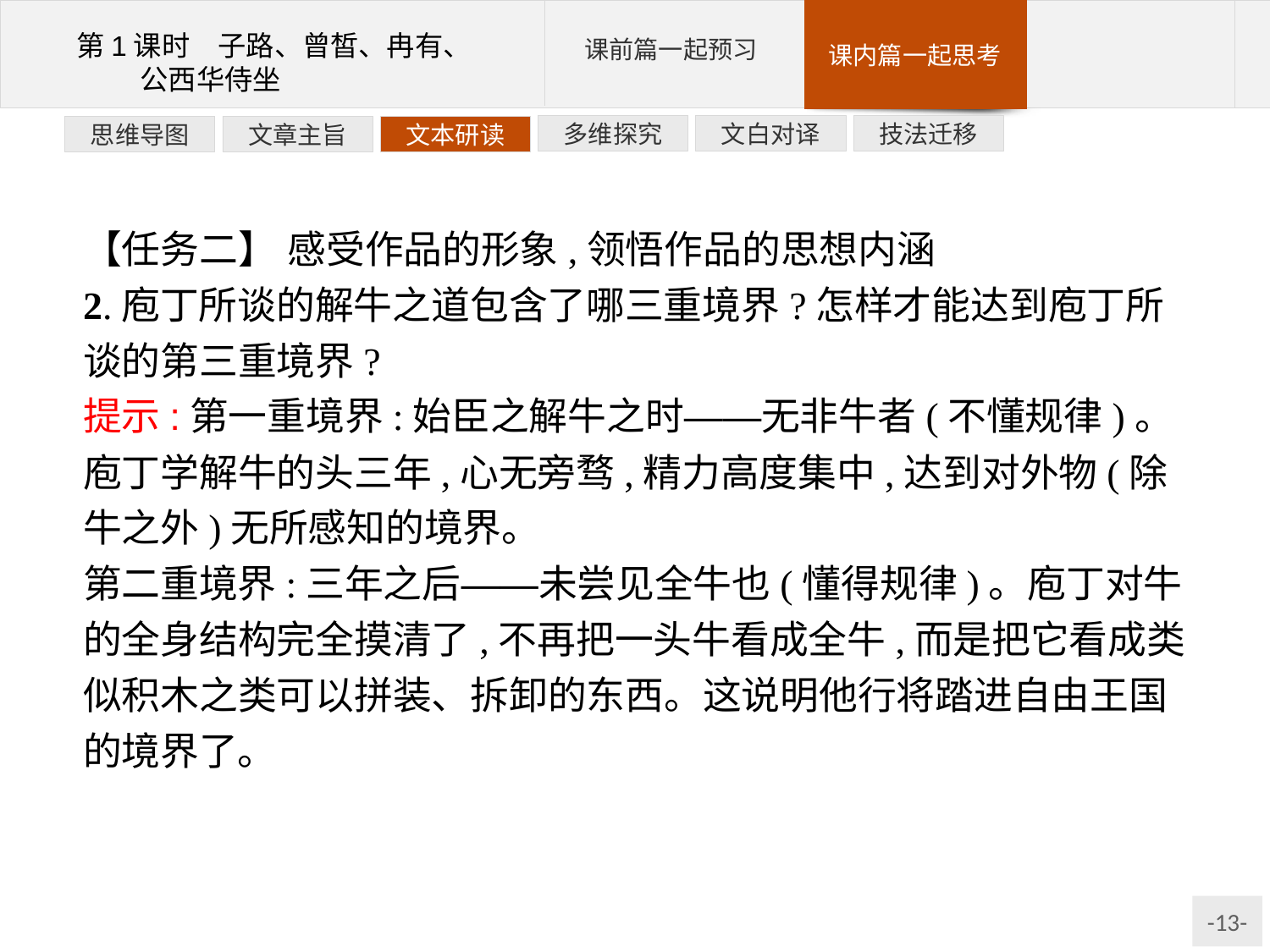

文白对译
技法迁移
多维探究
文本研读
文章主旨
思维导图
【任务二】 感受作品的形象,领悟作品的思想内涵
2.庖丁所谈的解牛之道包含了哪三重境界?怎样才能达到庖丁所谈的第三重境界?
提示:第一重境界:始臣之解牛之时——无非牛者(不懂规律)。庖丁学解牛的头三年,心无旁骛,精力高度集中,达到对外物(除牛之外)无所感知的境界。
第二重境界:三年之后——未尝见全牛也(懂得规律)。庖丁对牛的全身结构完全摸清了,不再把一头牛看成全牛,而是把它看成类似积木之类可以拼装、拆卸的东西。这说明他行将踏进自由王国的境界了。